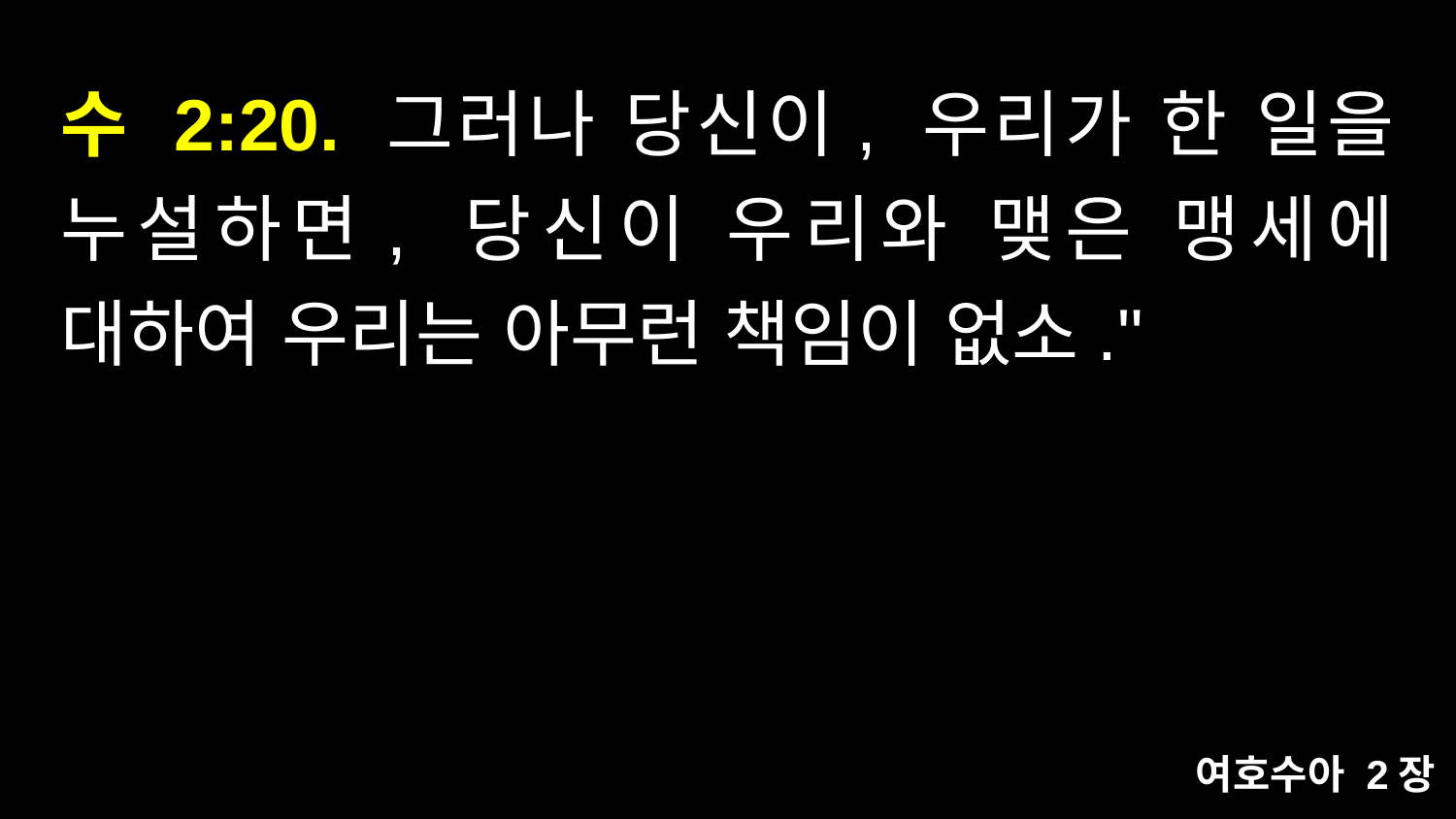

# 수 2:20. 그러나 당신이, 우리가 한 일을 누설하면, 당신이 우리와 맺은 맹세에 대하여 우리는 아무런 책임이 없소."
여호수아 2장